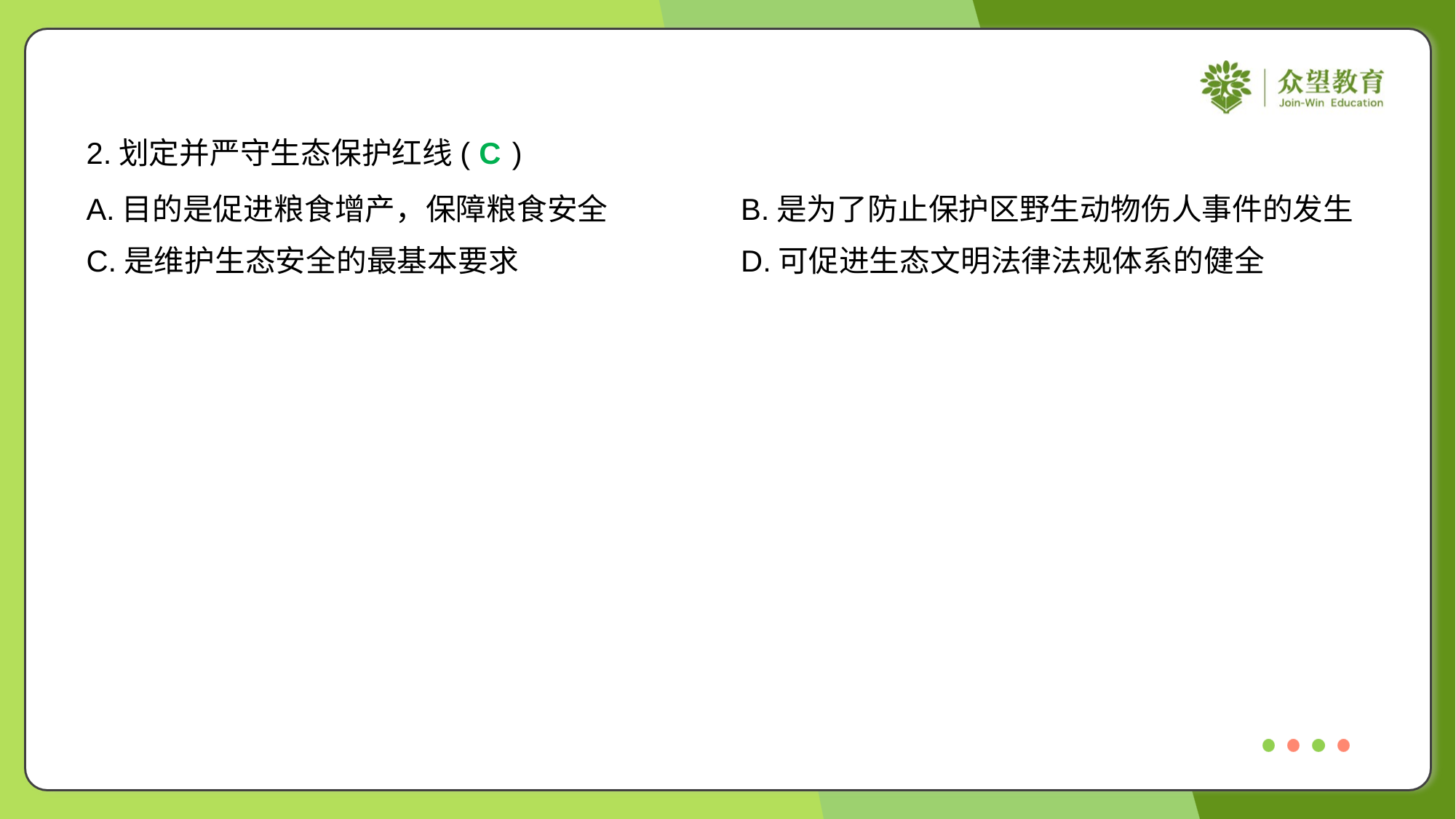

2.划定并严守生态保护红线(     )
C
A.目的是促进粮食增产，保障粮食安全	B.是为了防止保护区野生动物伤人事件的发生
C.是维护生态安全的最基本要求	D.可促进生态文明法律法规体系的健全